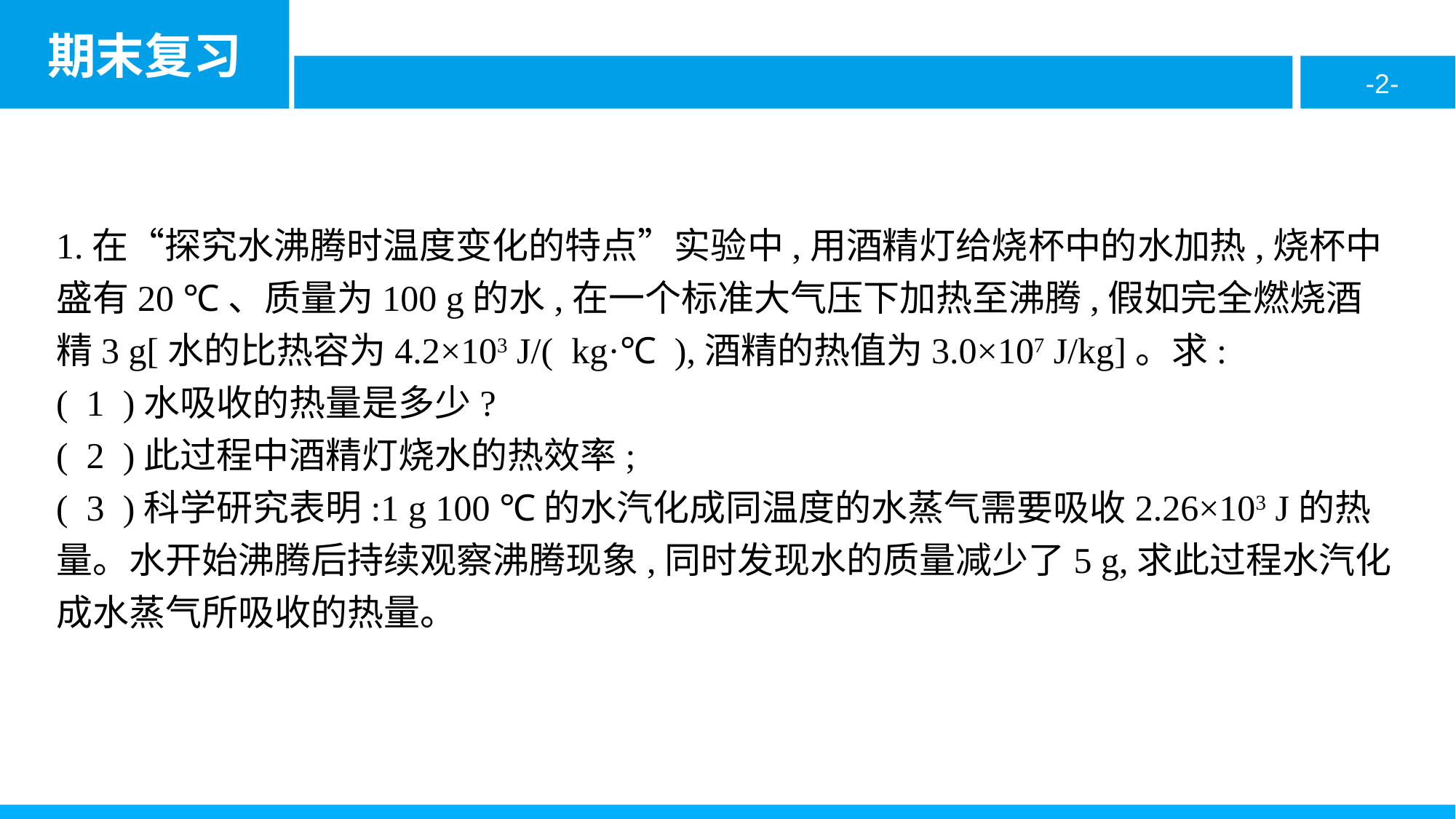

1.在“探究水沸腾时温度变化的特点”实验中,用酒精灯给烧杯中的水加热,烧杯中盛有20 ℃、质量为100 g的水,在一个标准大气压下加热至沸腾,假如完全燃烧酒精3 g[水的比热容为4.2×103 J/(  kg·℃  ),酒精的热值为3.0×107 J/kg]。求:
(  1  )水吸收的热量是多少?
(  2  )此过程中酒精灯烧水的热效率;
(  3  )科学研究表明:1 g 100 ℃的水汽化成同温度的水蒸气需要吸收2.26×103 J的热量。水开始沸腾后持续观察沸腾现象,同时发现水的质量减少了5 g,求此过程水汽化成水蒸气所吸收的热量。